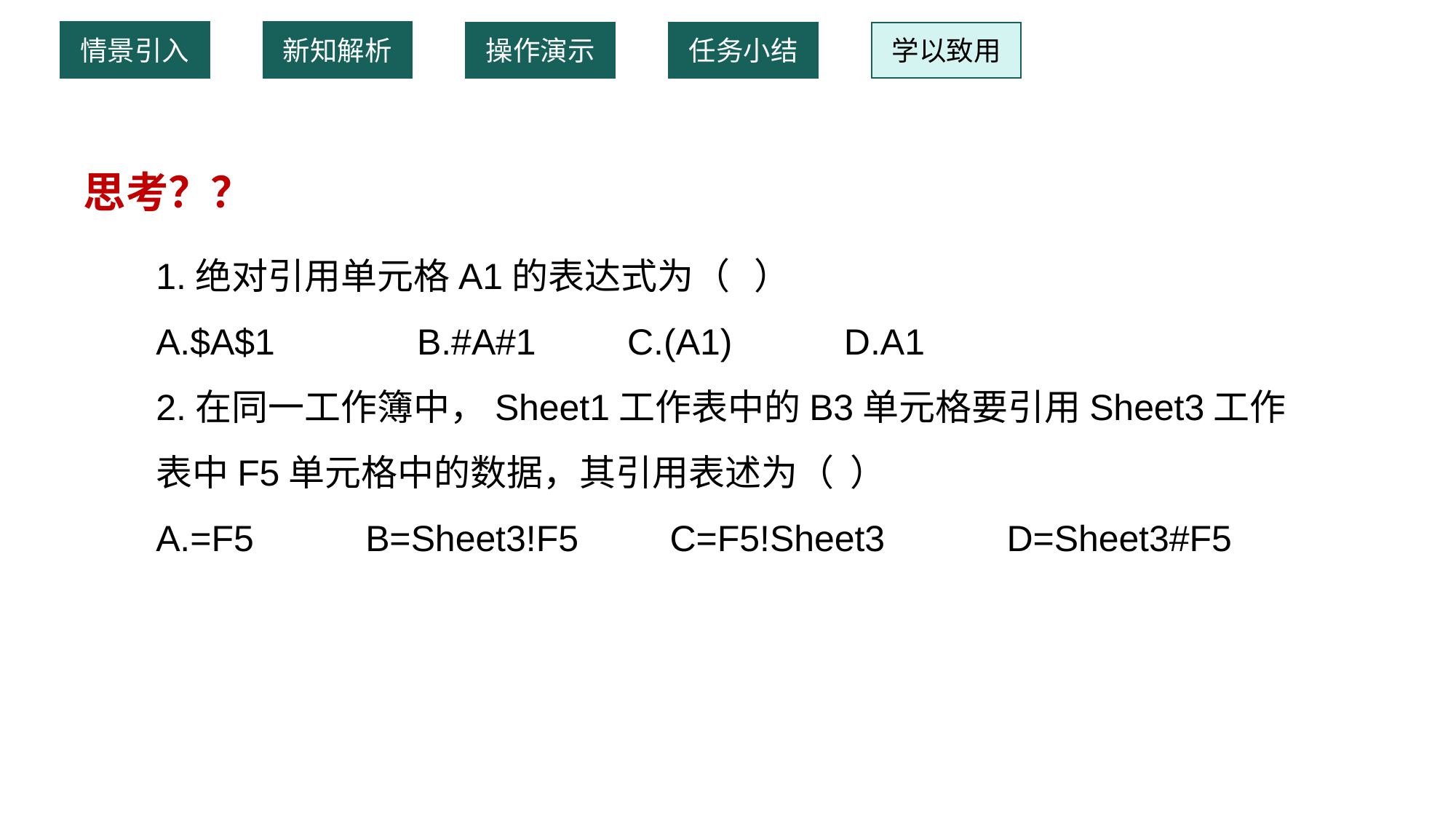

情景引入
新知解析
操作演示
任务小结
学以致用
 思考？？
1.绝对引用单元格A1的表达式为（   ）A.$A$1              B.#A#1         C.(A1)           D.A1
2.在同一工作簿中，Sheet1工作表中的B3单元格要引用Sheet3工作表中F5单元格中的数据，其引用表述为（  ）A.=F5           B=Sheet3!F5         C=F5!Sheet3            D=Sheet3#F5